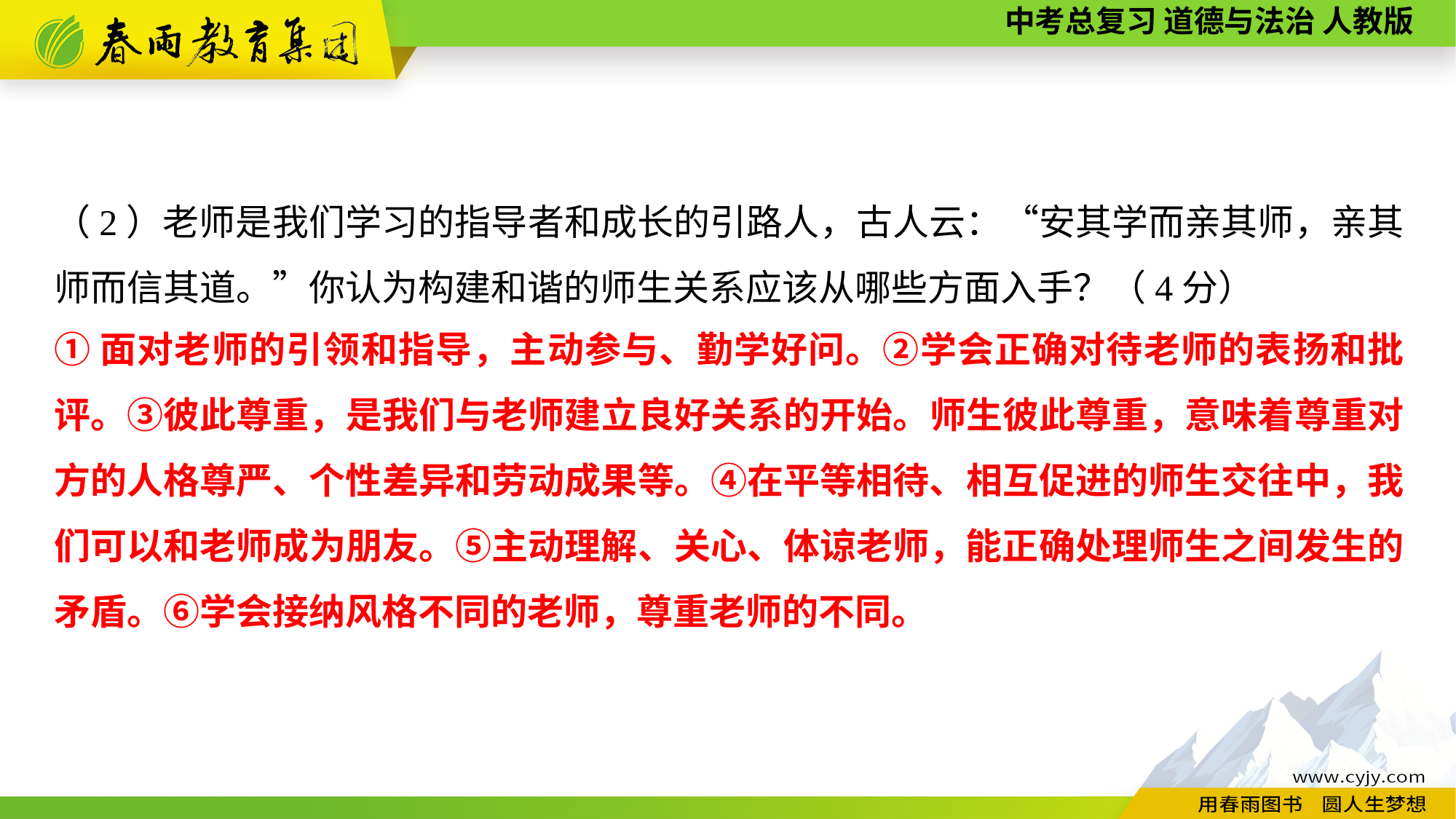

（2）老师是我们学习的指导者和成长的引路人，古人云：“安其学而亲其师，亲其师而信其道。”你认为构建和谐的师生关系应该从哪些方面入手？（4分）
①面对老师的引领和指导，主动参与、勤学好问。②学会正确对待老师的表扬和批评。③彼此尊重，是我们与老师建立良好关系的开始。师生彼此尊重，意味着尊重对方的人格尊严、个性差异和劳动成果等。④在平等相待、相互促进的师生交往中，我们可以和老师成为朋友。⑤主动理解、关心、体谅老师，能正确处理师生之间发生的矛盾。⑥学会接纳风格不同的老师，尊重老师的不同。